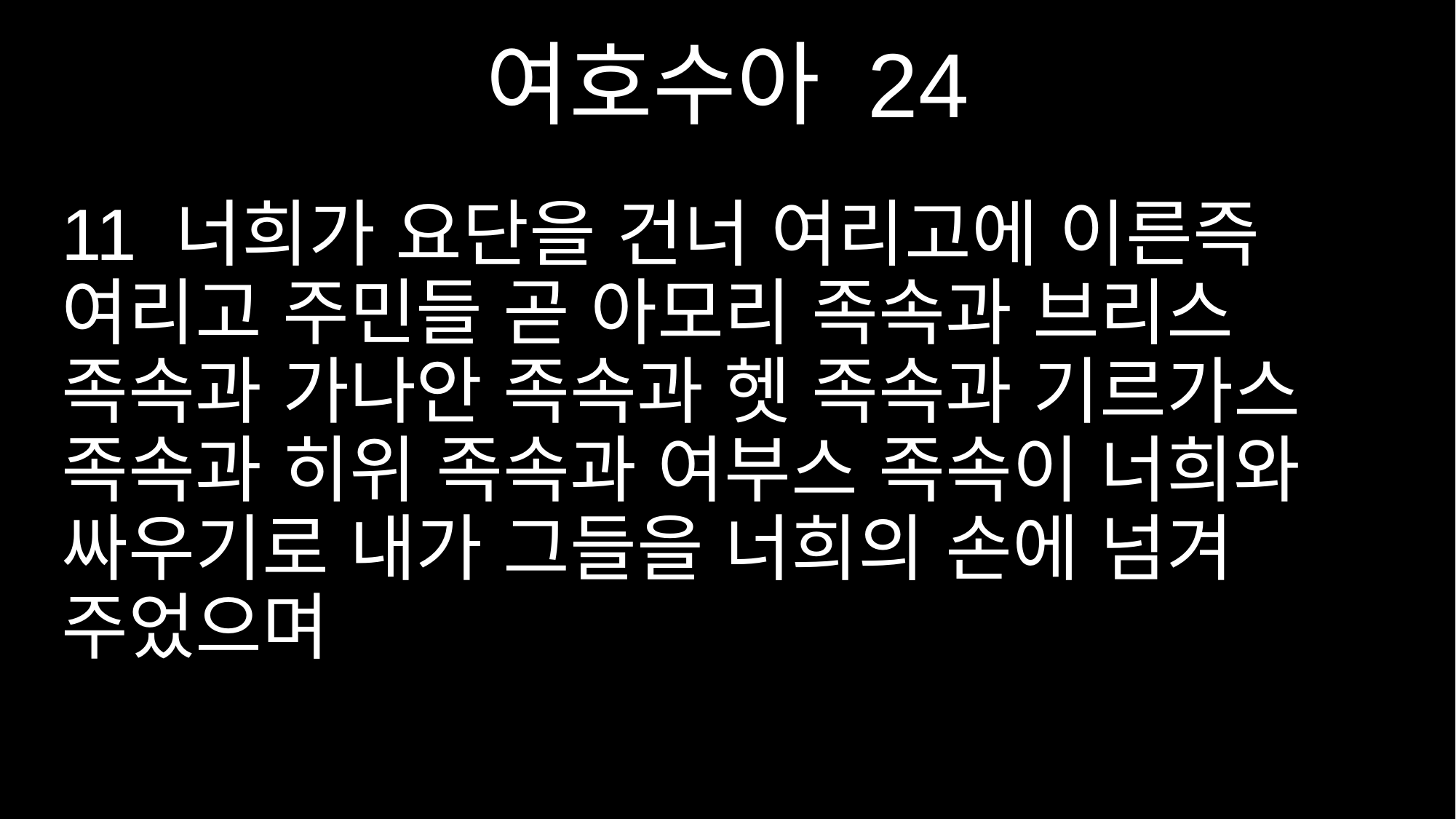

여호수아 24
11 너희가 요단을 건너 여리고에 이른즉 여리고 주민들 곧 아모리 족속과 브리스 족속과 가나안 족속과 헷 족속과 기르가스 족속과 히위 족속과 여부스 족속이 너희와 싸우기로 내가 그들을 너희의 손에 넘겨 주었으며